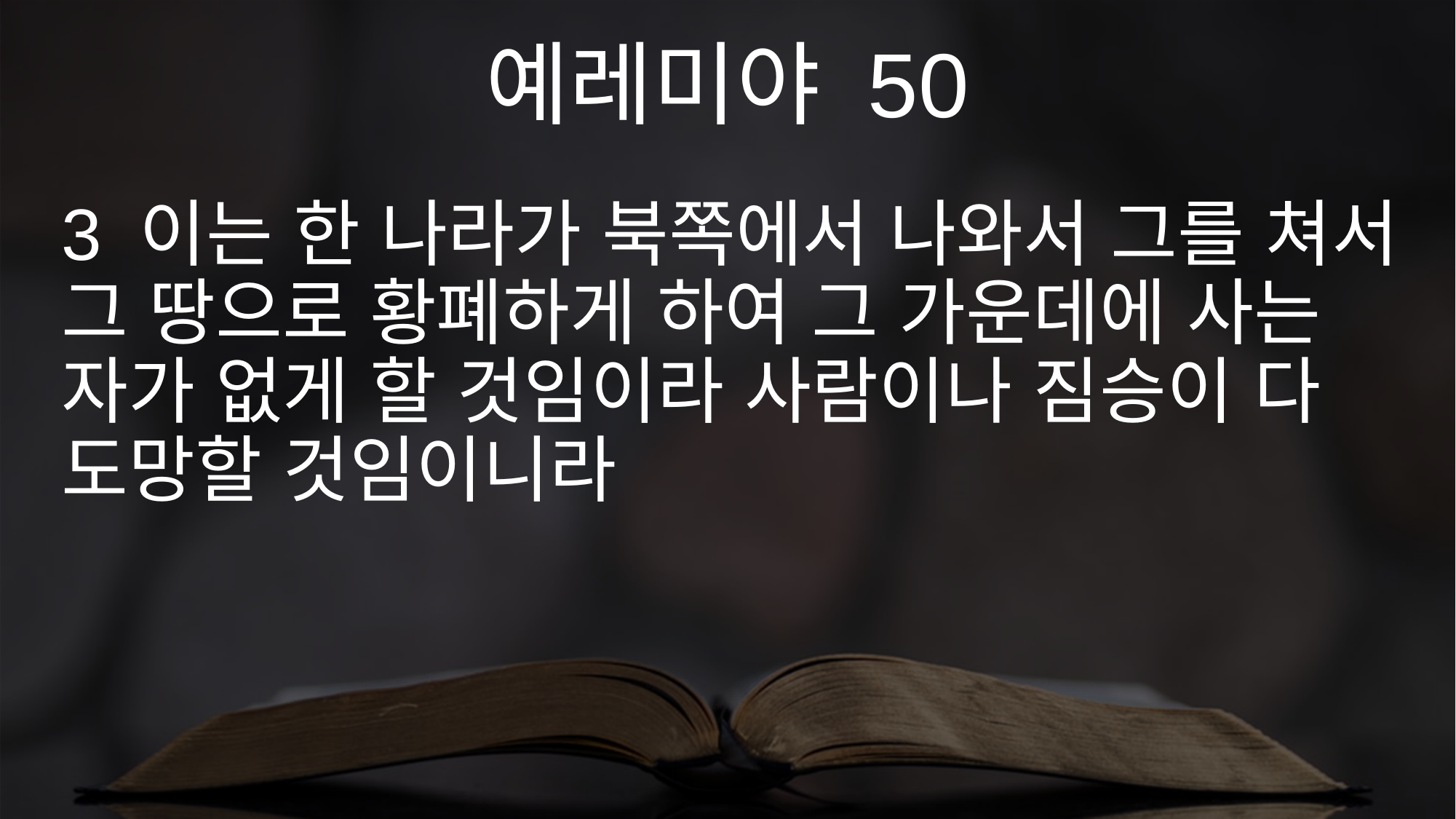

예레미야 50
3 이는 한 나라가 북쪽에서 나와서 그를 쳐서 그 땅으로 황폐하게 하여 그 가운데에 사는 자가 없게 할 것임이라 사람이나 짐승이 다 도망할 것임이니라